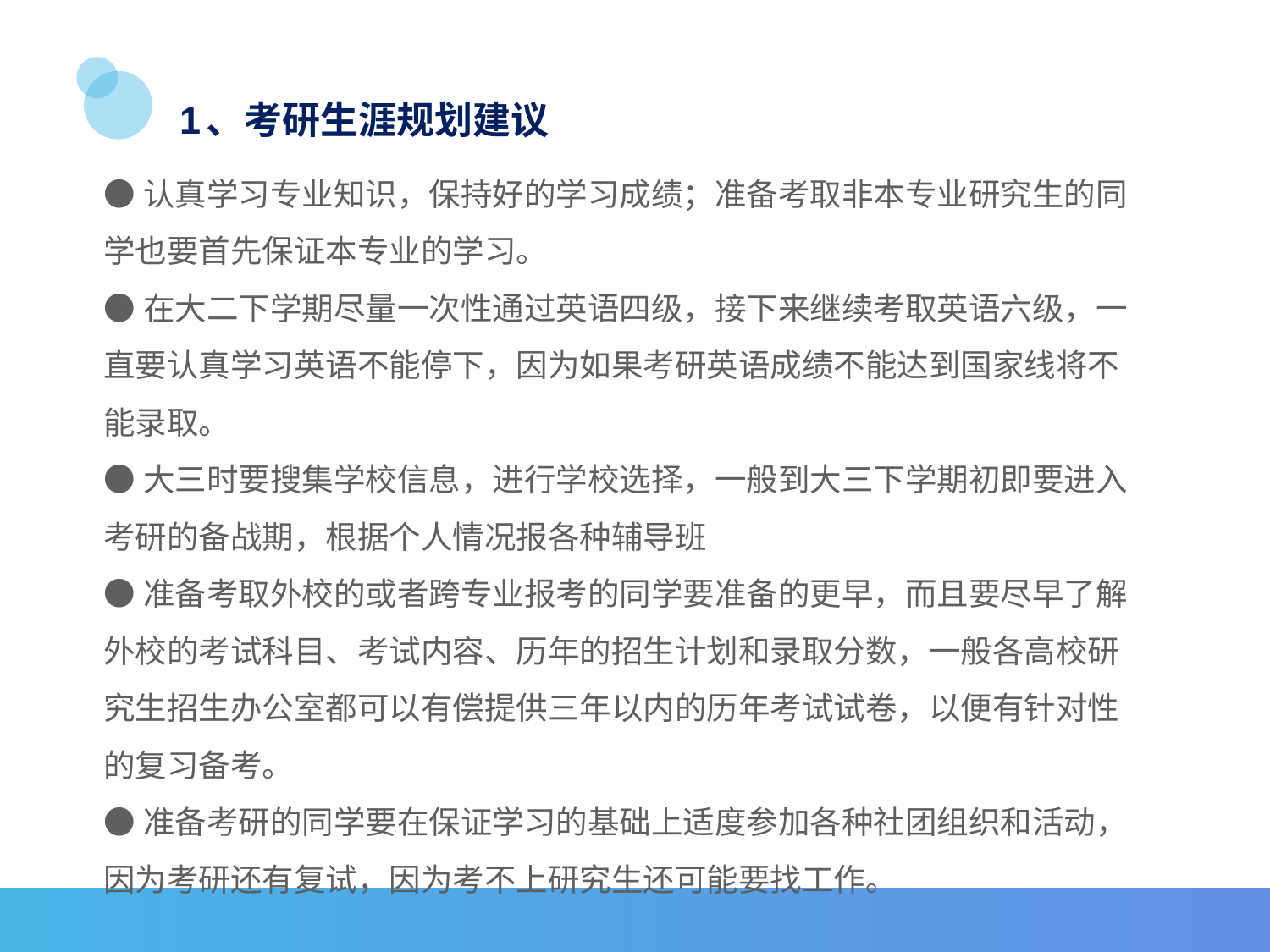

# 1、考研生涯规划建议
●认真学习专业知识，保持好的学习成绩；准备考取非本专业研究生的同学也要首先保证本专业的学习。
●在大二下学期尽量一次性通过英语四级，接下来继续考取英语六级，一直要认真学习英语不能停下，因为如果考研英语成绩不能达到国家线将不能录取。
●大三时要搜集学校信息，进行学校选择，一般到大三下学期初即要进入考研的备战期，根据个人情况报各种辅导班
●准备考取外校的或者跨专业报考的同学要准备的更早，而且要尽早了解外校的考试科目、考试内容、历年的招生计划和录取分数，一般各高校研究生招生办公室都可以有偿提供三年以内的历年考试试卷，以便有针对性的复习备考。
●准备考研的同学要在保证学习的基础上适度参加各种社团组织和活动，因为考研还有复试，因为考不上研究生还可能要找工作。